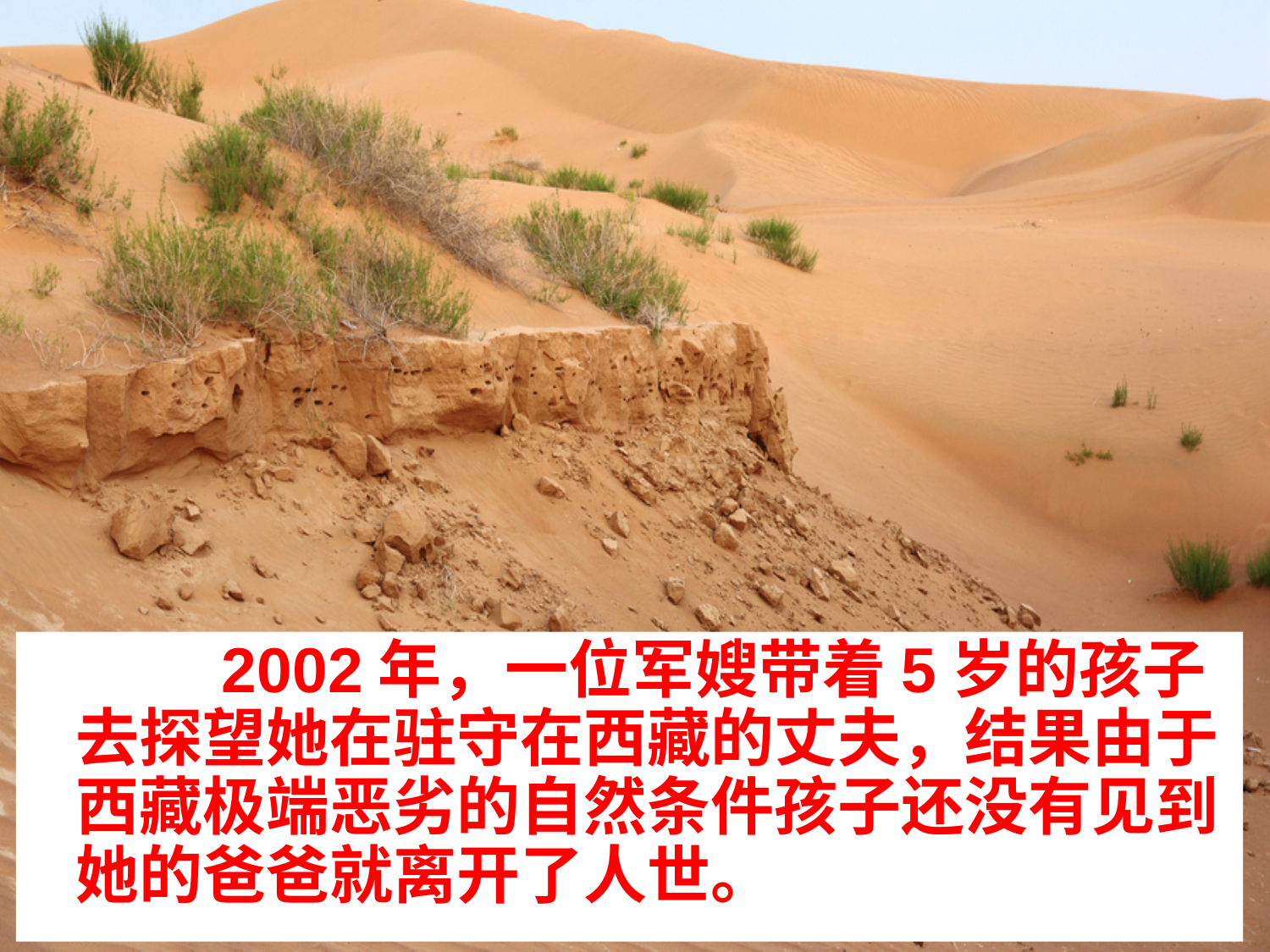

2002年，一位军嫂带着5岁的孩子去探望她在驻守在西藏的丈夫，结果由于西藏极端恶劣的自然条件孩子还没有见到她的爸爸就离开了人世。